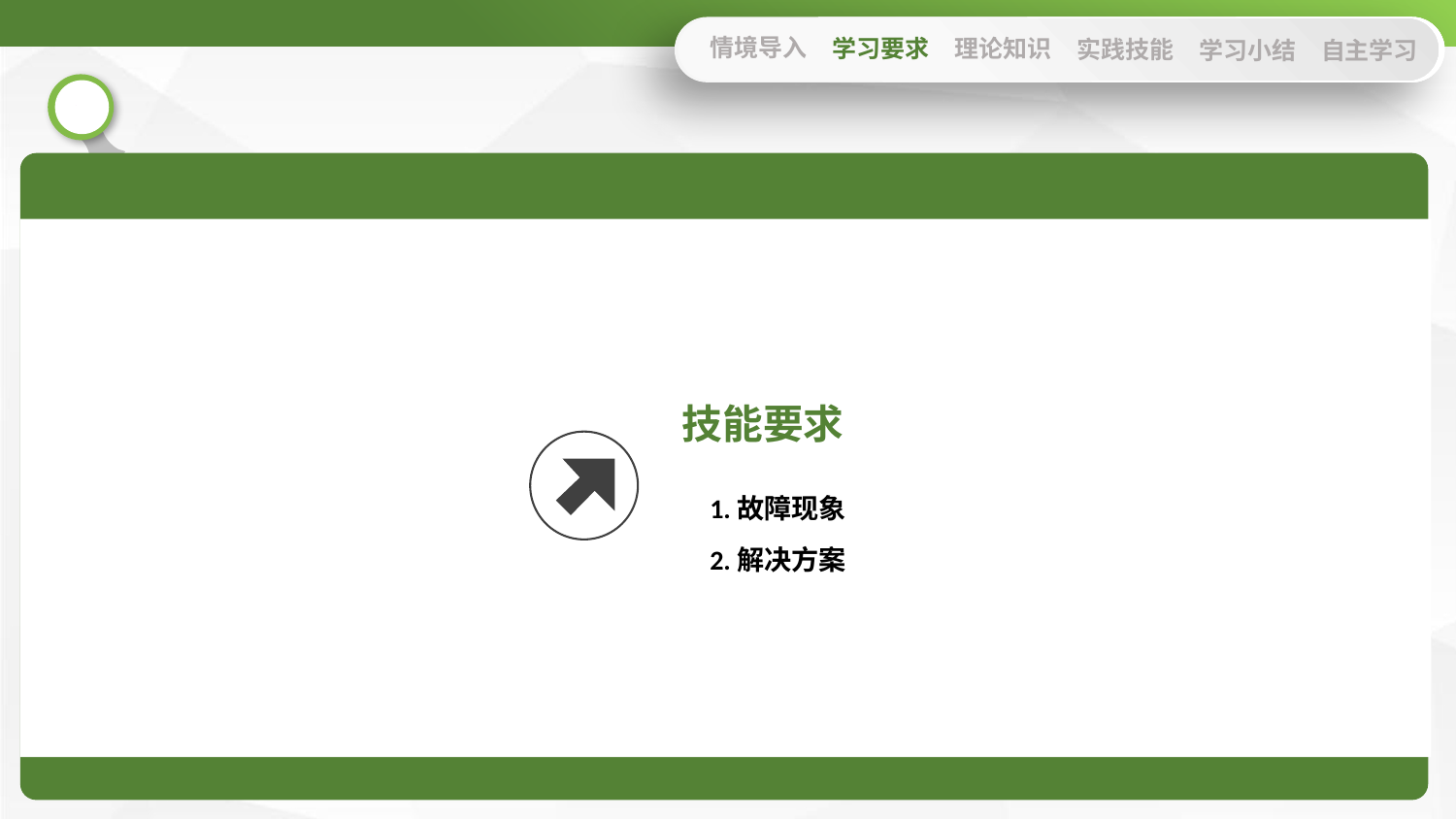

情境导入
学习要求
理论知识
实践技能
学习小结
自主学习

技能要求

1.故障现象
2.解决方案